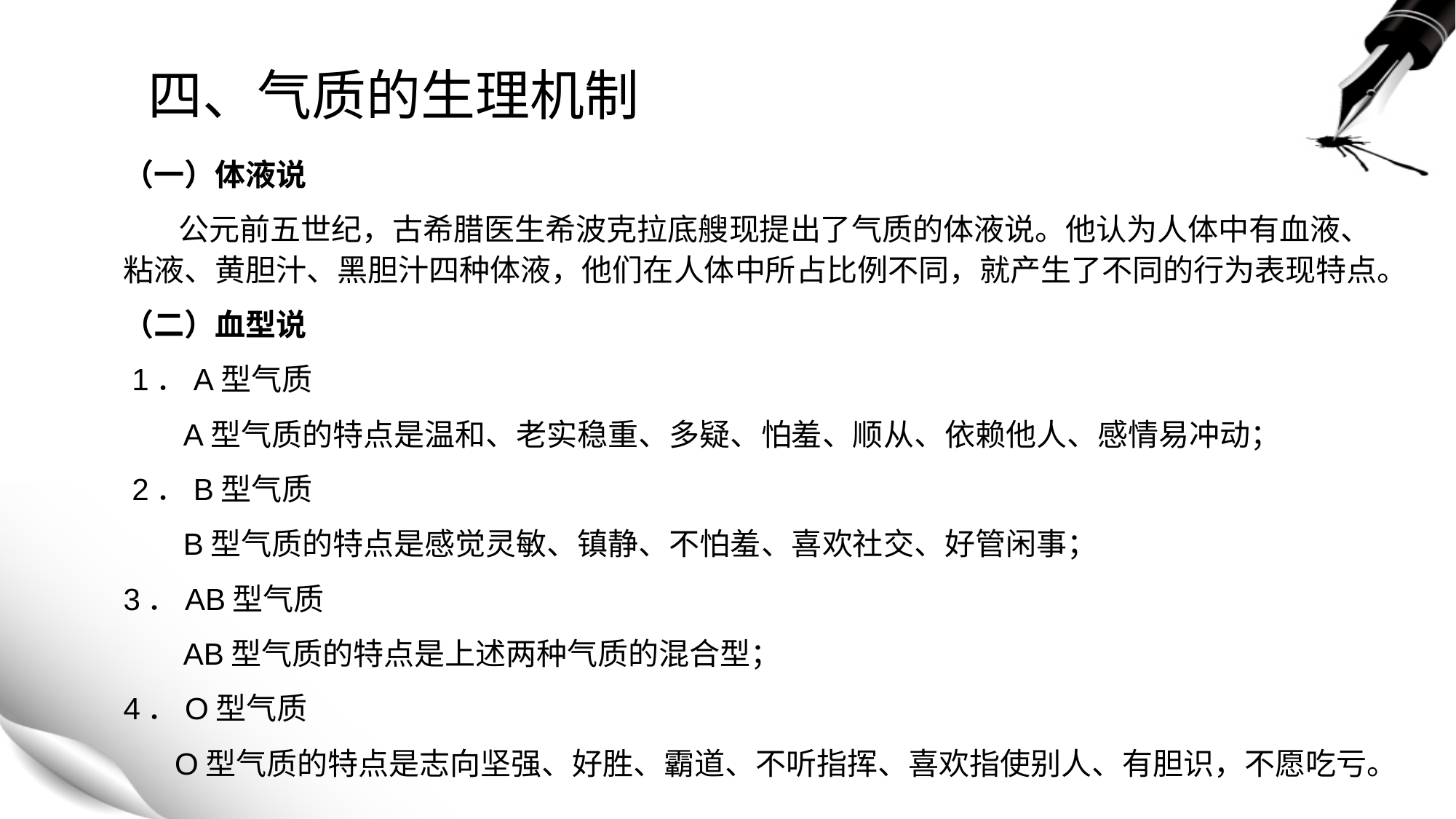

# 四、气质的生理机制
（一）体液说
       公元前五世纪，古希腊医生希波克拉底艘现提出了气质的体液说。他认为人体中有血液、粘液、黄胆汁、黑胆汁四种体液，他们在人体中所占比例不同，就产生了不同的行为表现特点。
（二）血型说
 1．A型气质
       A型气质的特点是温和、老实稳重、多疑、怕羞、顺从、依赖他人、感情易冲动；
 2．B型气质
       B型气质的特点是感觉灵敏、镇静、不怕羞、喜欢社交、好管闲事；
3．AB型气质
       AB型气质的特点是上述两种气质的混合型；
4．O型气质
      O型气质的特点是志向坚强、好胜、霸道、不听指挥、喜欢指使别人、有胆识，不愿吃亏。